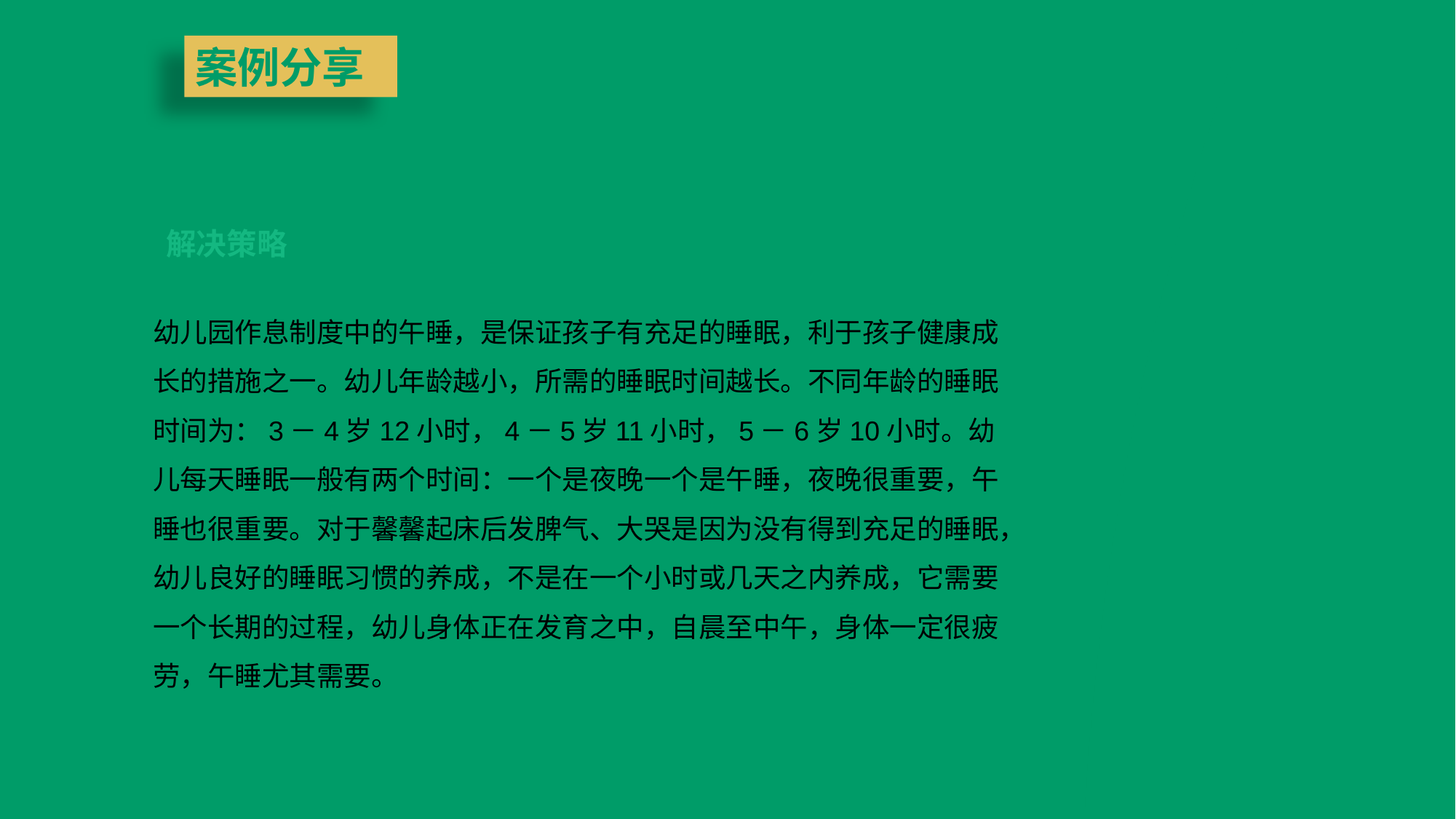

案例分享
解决策略

幼儿园作息制度中的午睡，是保证孩子有充足的睡眠，利于孩子健康成长的措施之一。幼儿年龄越小，所需的睡眠时间越长。不同年龄的睡眠时间为：3－4岁12小时，4－5岁11小时，5－6岁10小时。幼儿每天睡眠一般有两个时间：一个是夜晚一个是午睡，夜晚很重要，午睡也很重要。对于馨馨起床后发脾气、大哭是因为没有得到充足的睡眠，幼儿良好的睡眠习惯的养成，不是在一个小时或几天之内养成，它需要一个长期的过程，幼儿身体正在发育之中，自晨至中午，身体一定很疲劳，午睡尤其需要。

INDUCTION TRAINING